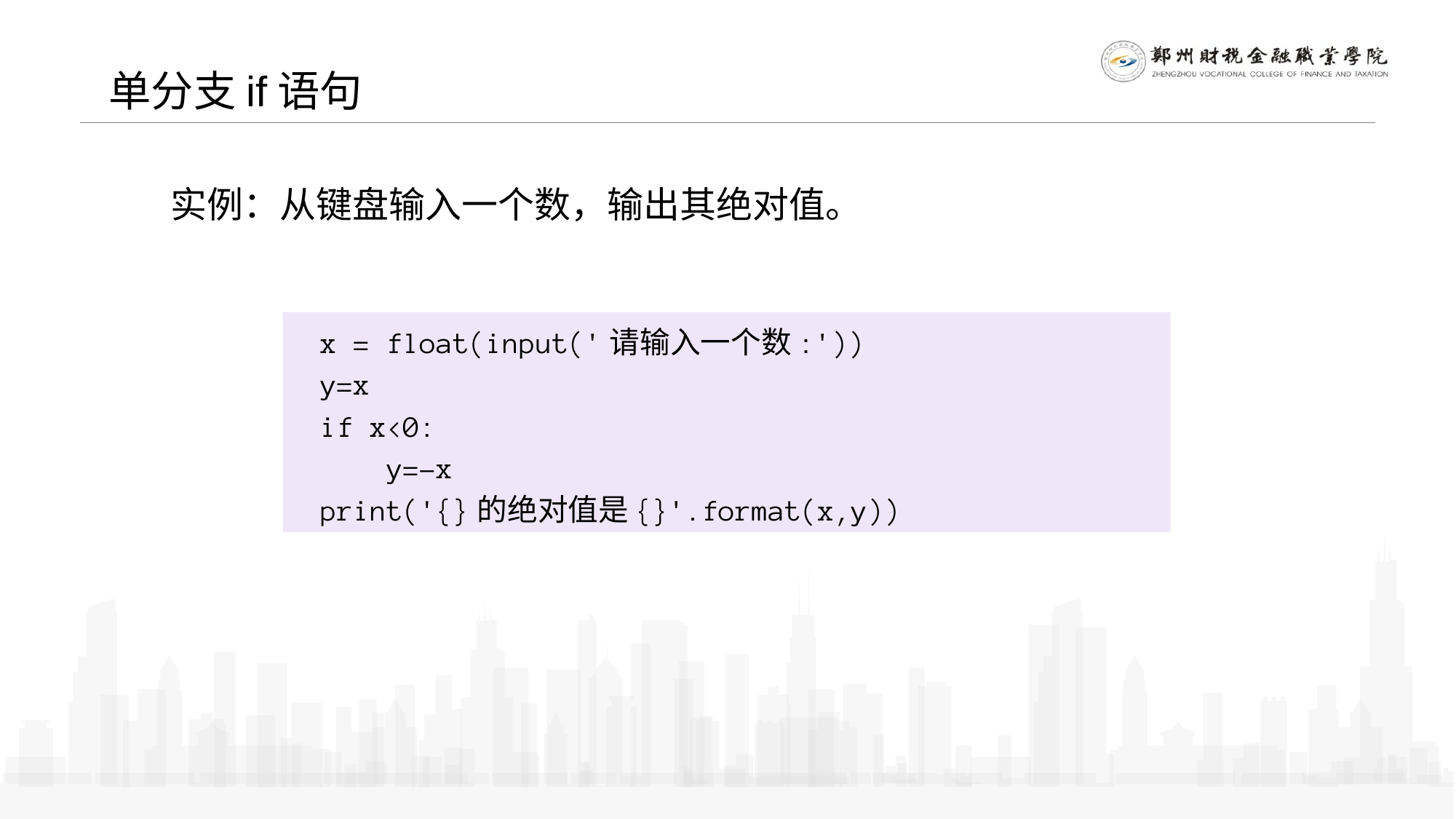

单分支if语句
     实例：从键盘输入一个数，输出其绝对值。
x = float(input('请输入一个数:'))
y=x
if x<0:
    y=-x
print('{}的绝对值是{}'.format(x,y))